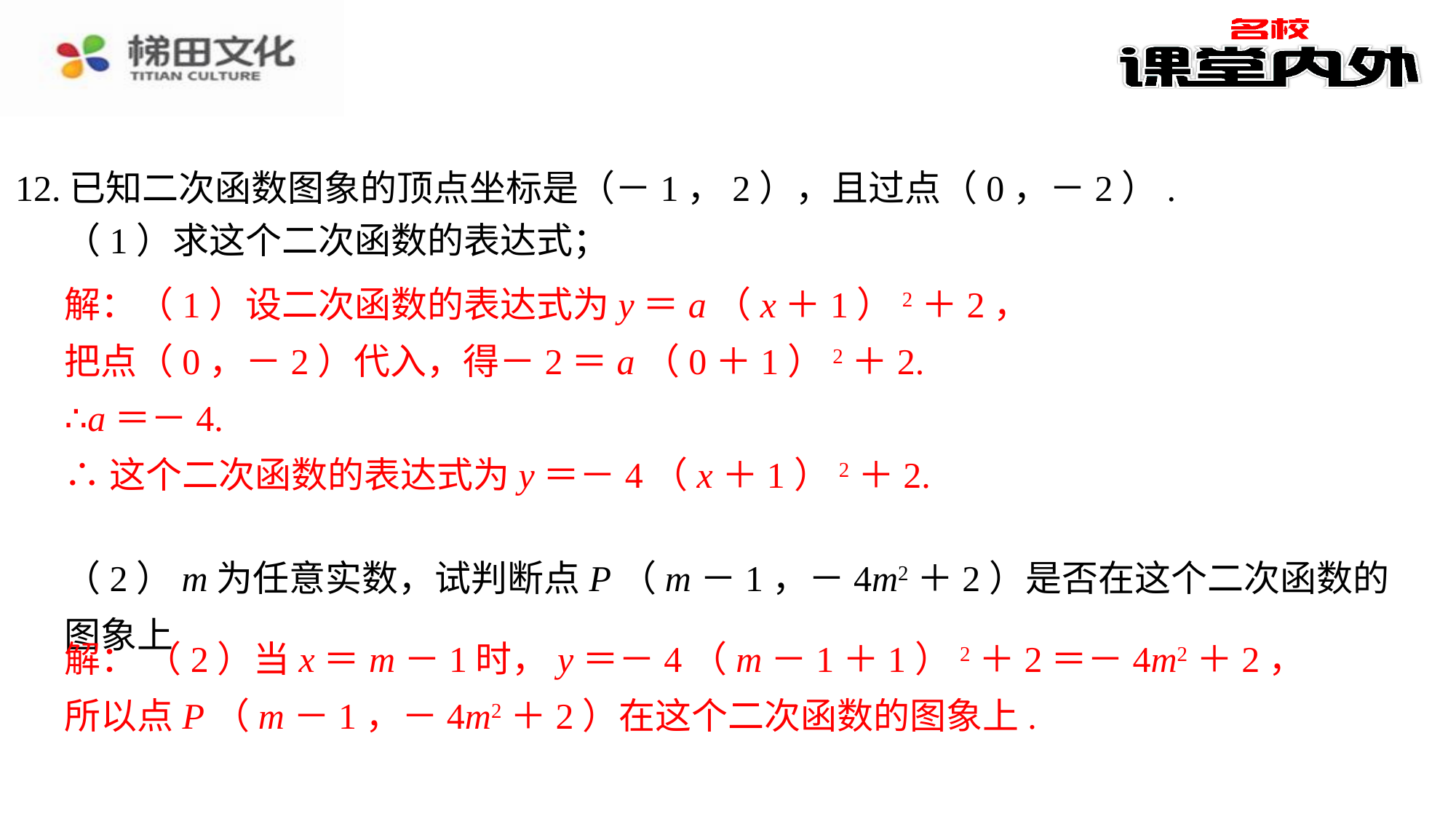

12.已知二次函数图象的顶点坐标是（－1，2），且过点（0，－2）.
（1）求这个二次函数的表达式；

（2）m为任意实数，试判断点P（m－1，－4m2＋2）是否在这个二次函数的图象上点P（m－1，－4m2＋2）在这个二次函数的图象上.⁠
解：（1）设二次函数的表达式为y＝a（x＋1）2＋2，
把点（0，－2）代入，得－2＝a（0＋1）2＋2.
∴a＝－4.
∴这个二次函数的表达式为y＝－4（x＋1）2＋2.
解： （2）当x＝m－1时，y＝－4（m－1＋1）2＋2＝－4m2＋2，
所以点P（m－1，－4m2＋2）在这个二次函数的图象上.